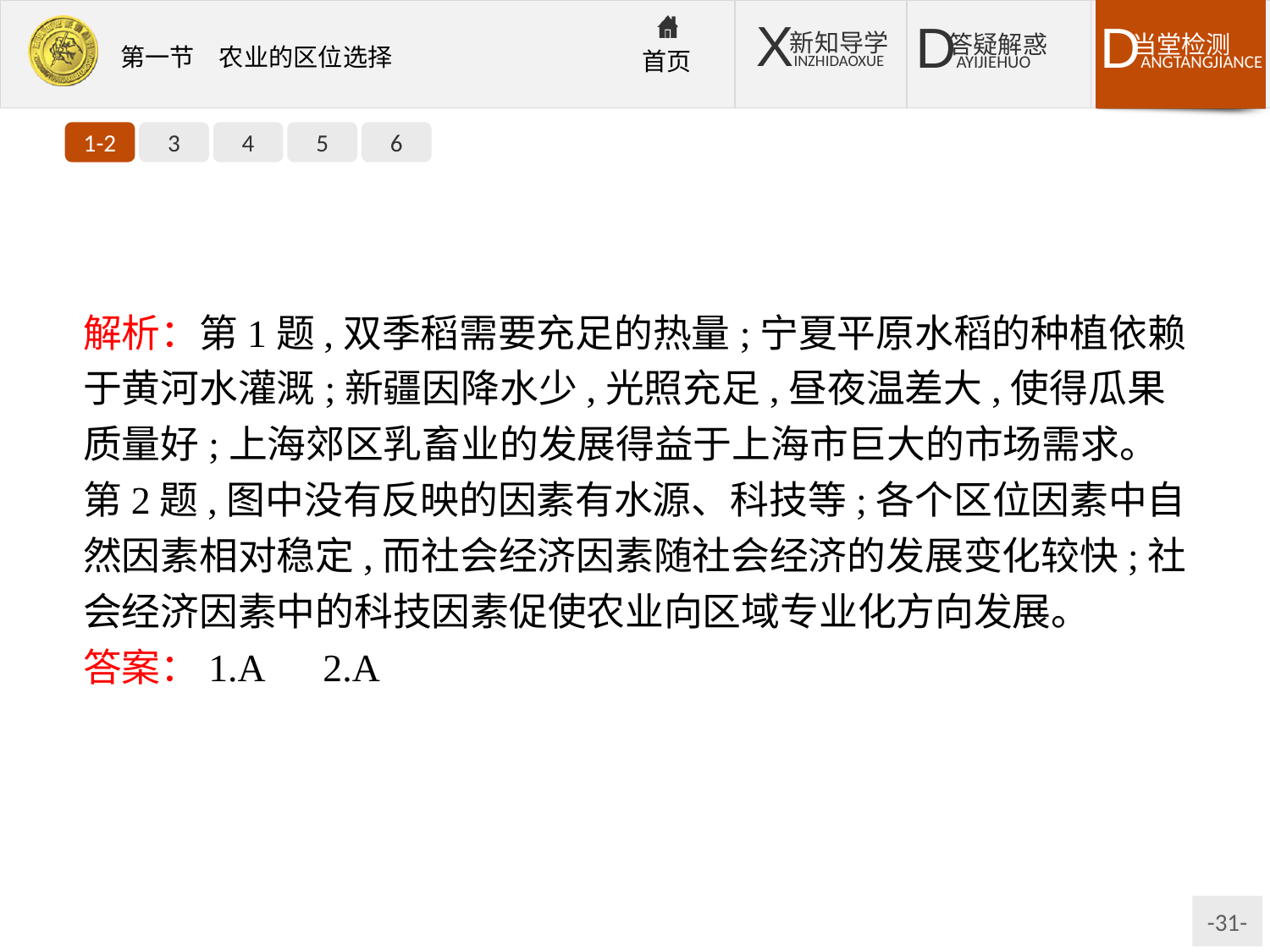

1-2
3
4
5
6
解析：第1题,双季稻需要充足的热量;宁夏平原水稻的种植依赖于黄河水灌溉;新疆因降水少,光照充足,昼夜温差大,使得瓜果质量好;上海郊区乳畜业的发展得益于上海市巨大的市场需求。第2题,图中没有反映的因素有水源、科技等;各个区位因素中自然因素相对稳定,而社会经济因素随社会经济的发展变化较快;社会经济因素中的科技因素促使农业向区域专业化方向发展。
答案：1.A　2.A